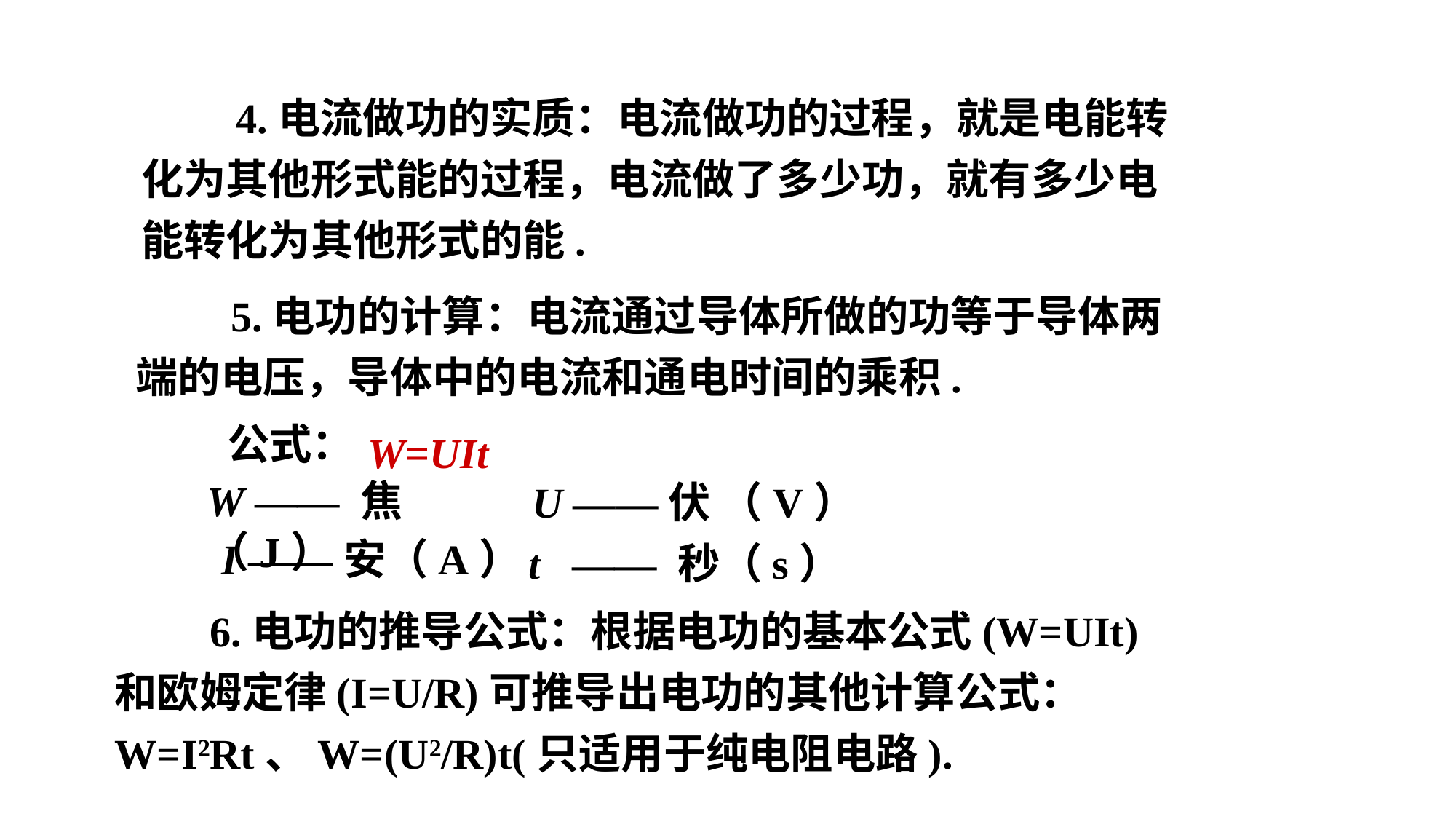

4.电流做功的实质：电流做功的过程，就是电能转化为其他形式能的过程，电流做了多少功，就有多少电能转化为其他形式的能.
　　5.电功的计算：电流通过导体所做的功等于导体两端的电压，导体中的电流和通电时间的乘积.
W=UIt
　　公式：
W —— 焦（J）
U ——伏 （V）
I ——安（A）
t   —— 秒（s）
　　6.电功的推导公式：根据电功的基本公式(W=UIt)和欧姆定律(I=U/R)可推导出电功的其他计算公式：W=I2Rt、W=(U2/R)t(只适用于纯电阻电路).